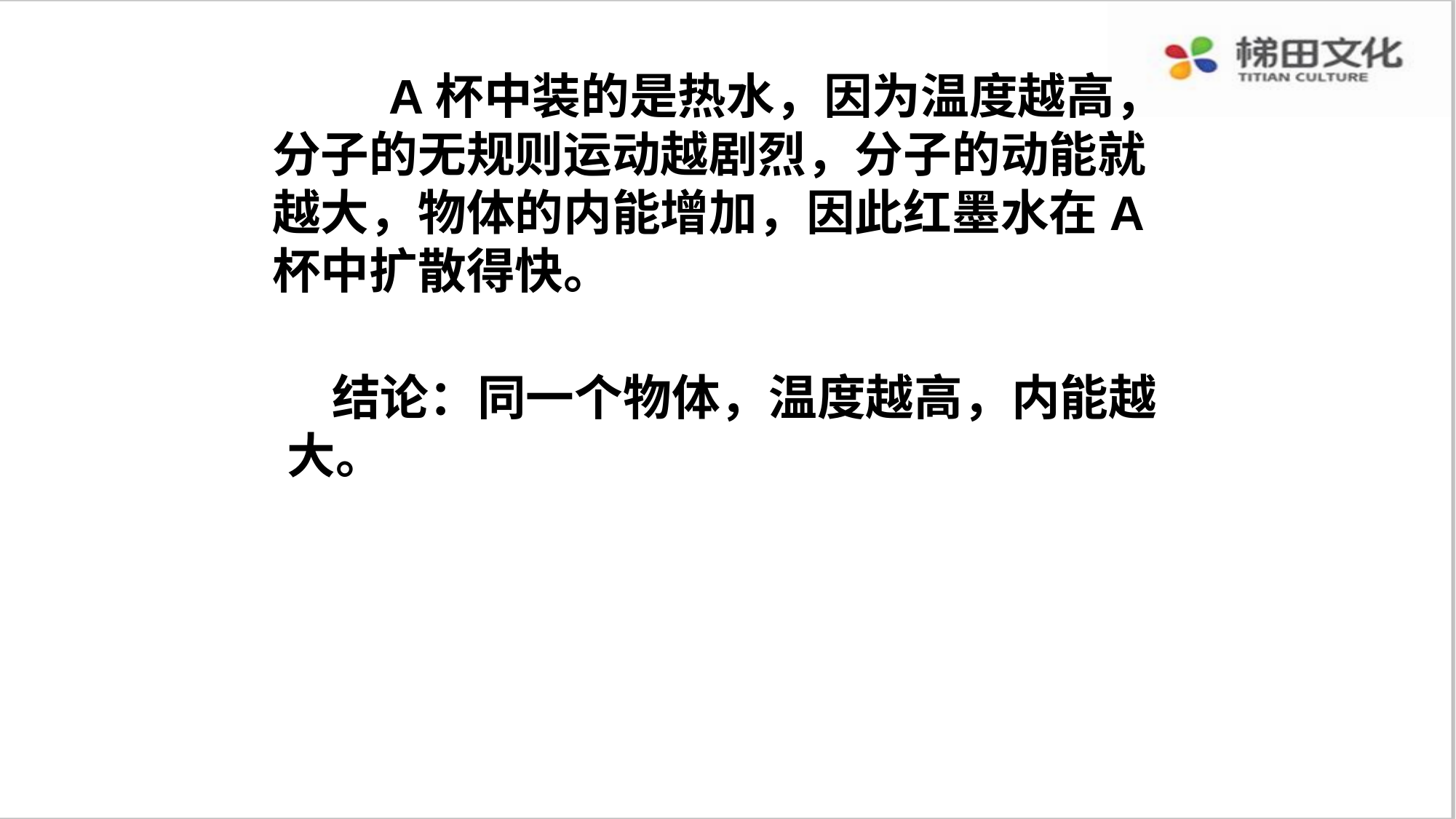

# A杯中装的是热水，因为温度越高，分子的无规则运动越剧烈，分子的动能就越大，物体的内能增加，因此红墨水在A杯中扩散得快。
   结论：同一个物体，温度越高，内能越大。